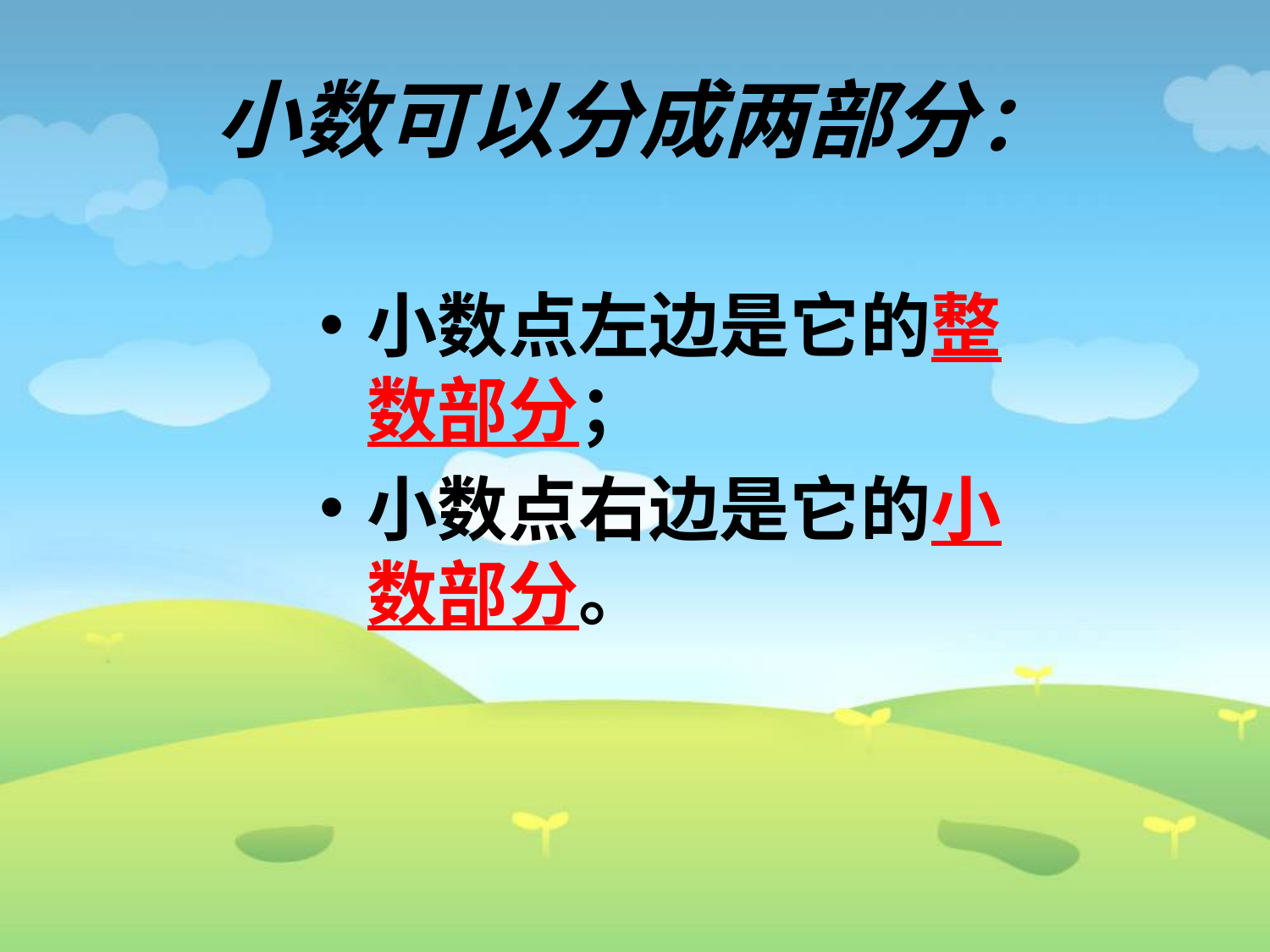

# 小数可以分成两部分：
小数点左边是它的整数部分；
小数点右边是它的小数部分。